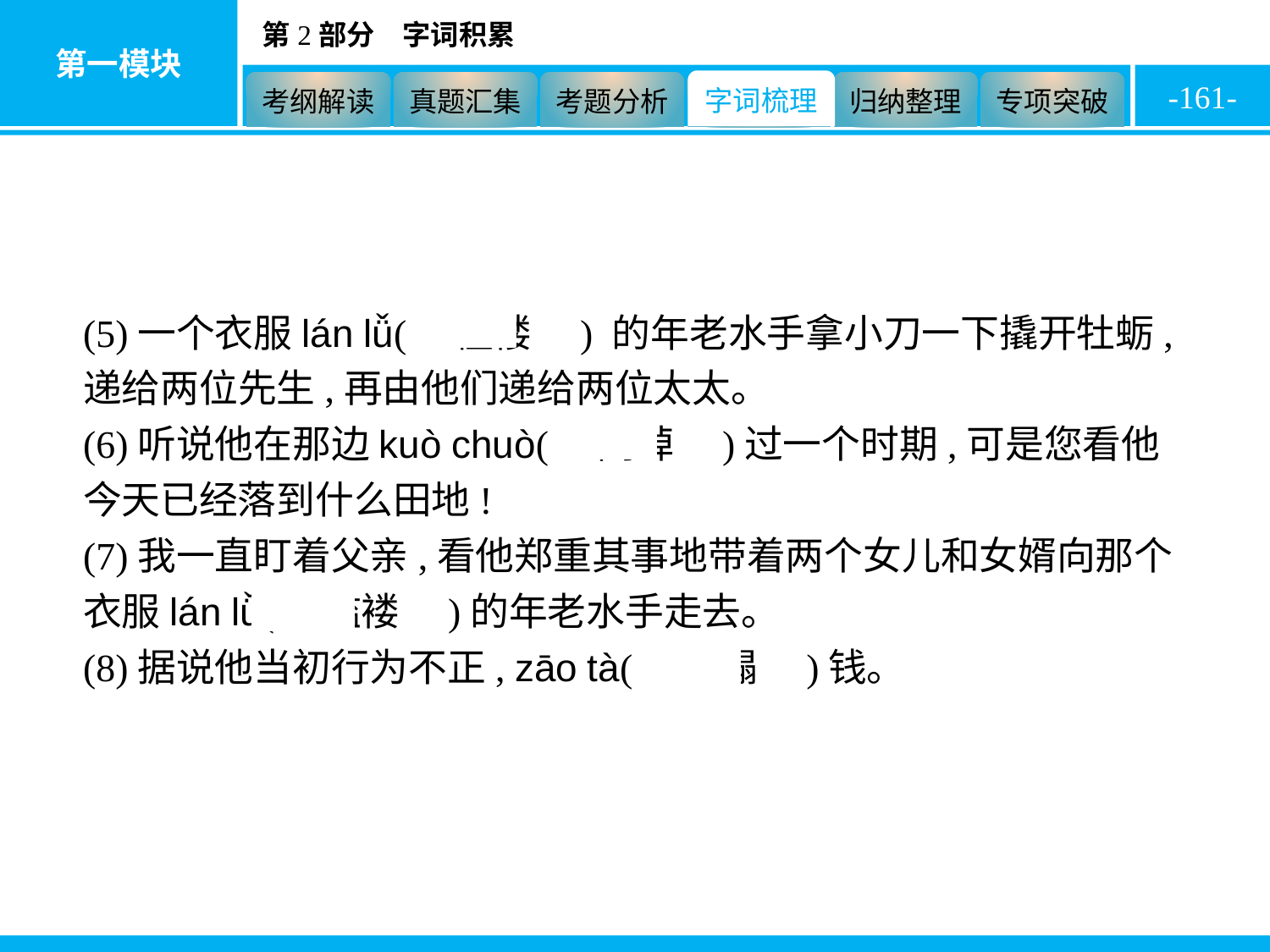

-161-
(5)一个衣服lán lǚ(　褴褛　) 的年老水手拿小刀一下撬开牡蛎,递给两位先生,再由他们递给两位太太。
(6)听说他在那边kuò chuò(　阔绰　)过一个时期,可是您看他今天已经落到什么田地!
(7)我一直盯着父亲,看他郑重其事地带着两个女儿和女婿向那个衣服lán lǚ(　褴褛　)的年老水手走去。
(8)据说他当初行为不正, zāo tà(　糟蹋　)钱。